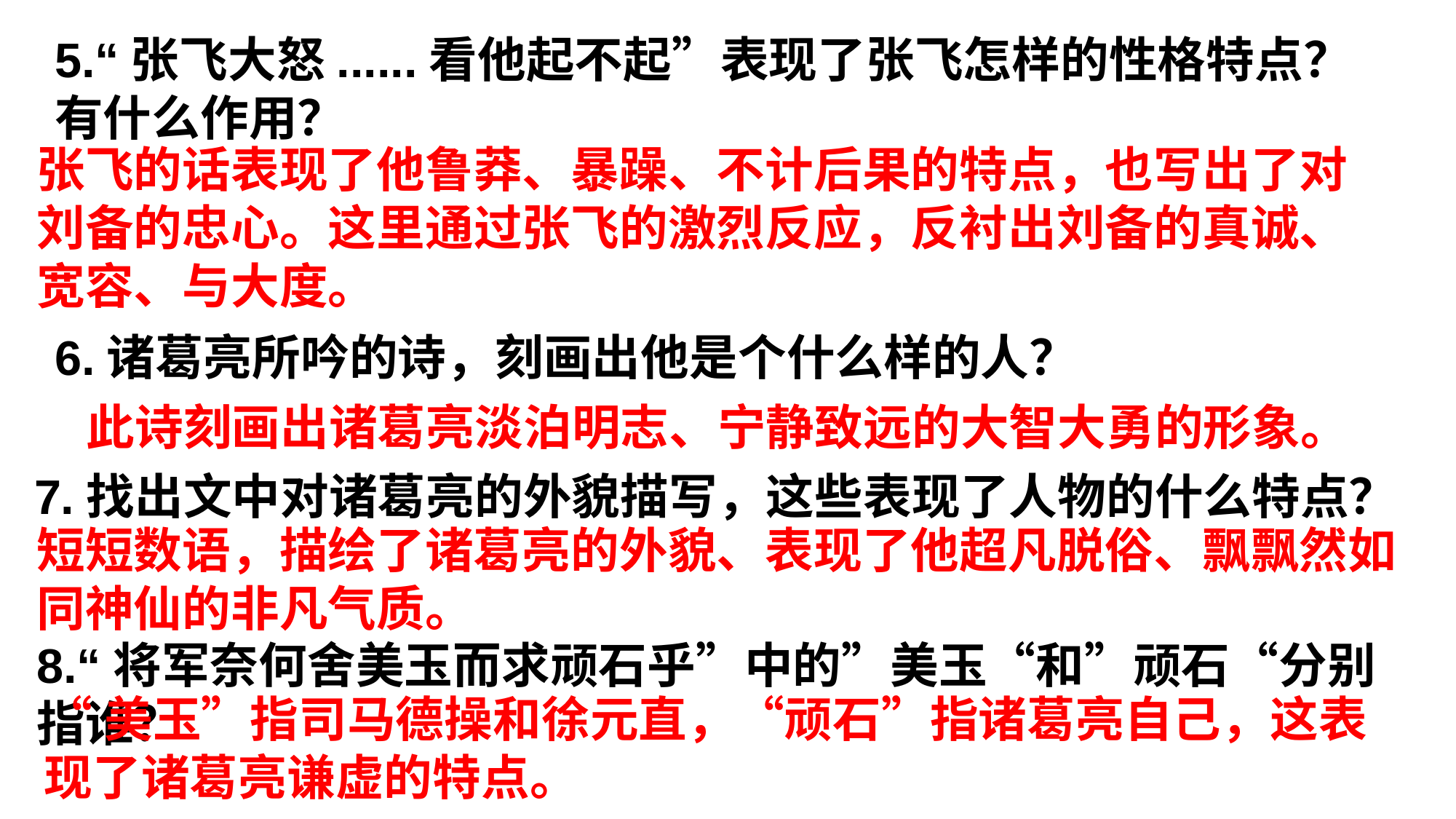

5.“张飞大怒......看他起不起”表现了张飞怎样的性格特点？有什么作用？
张飞的话表现了他鲁莽、暴躁、不计后果的特点，也写出了对刘备的忠心。这里通过张飞的激烈反应，反衬出刘备的真诚、宽容、与大度。
6.诸葛亮所吟的诗，刻画出他是个什么样的人？
此诗刻画出诸葛亮淡泊明志、宁静致远的大智大勇的形象。
7.找出文中对诸葛亮的外貌描写，这些表现了人物的什么特点？
短短数语，描绘了诸葛亮的外貌、表现了他超凡脱俗、飘飘然如同神仙的非凡气质。
8.“将军奈何舍美玉而求顽石乎”中的”美玉“和”顽石“分别指谁？
“美玉”指司马德操和徐元直，“顽石”指诸葛亮自己，这表现了诸葛亮谦虚的特点。